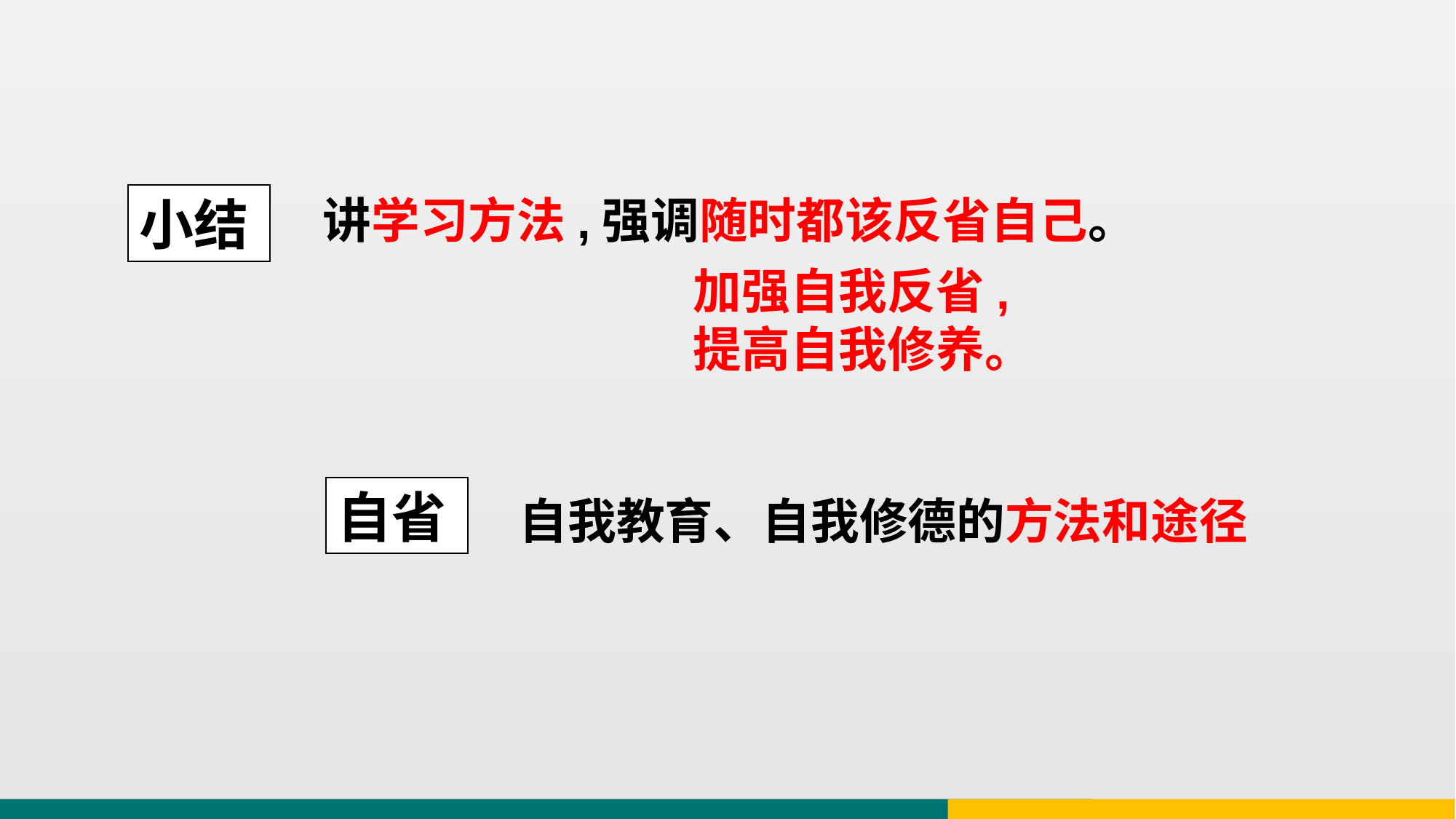

小结
讲学习方法,强调随时都该反省自己。

加强自我反省,提高自我修养。
自省
自我教育、自我修德的方法和途径